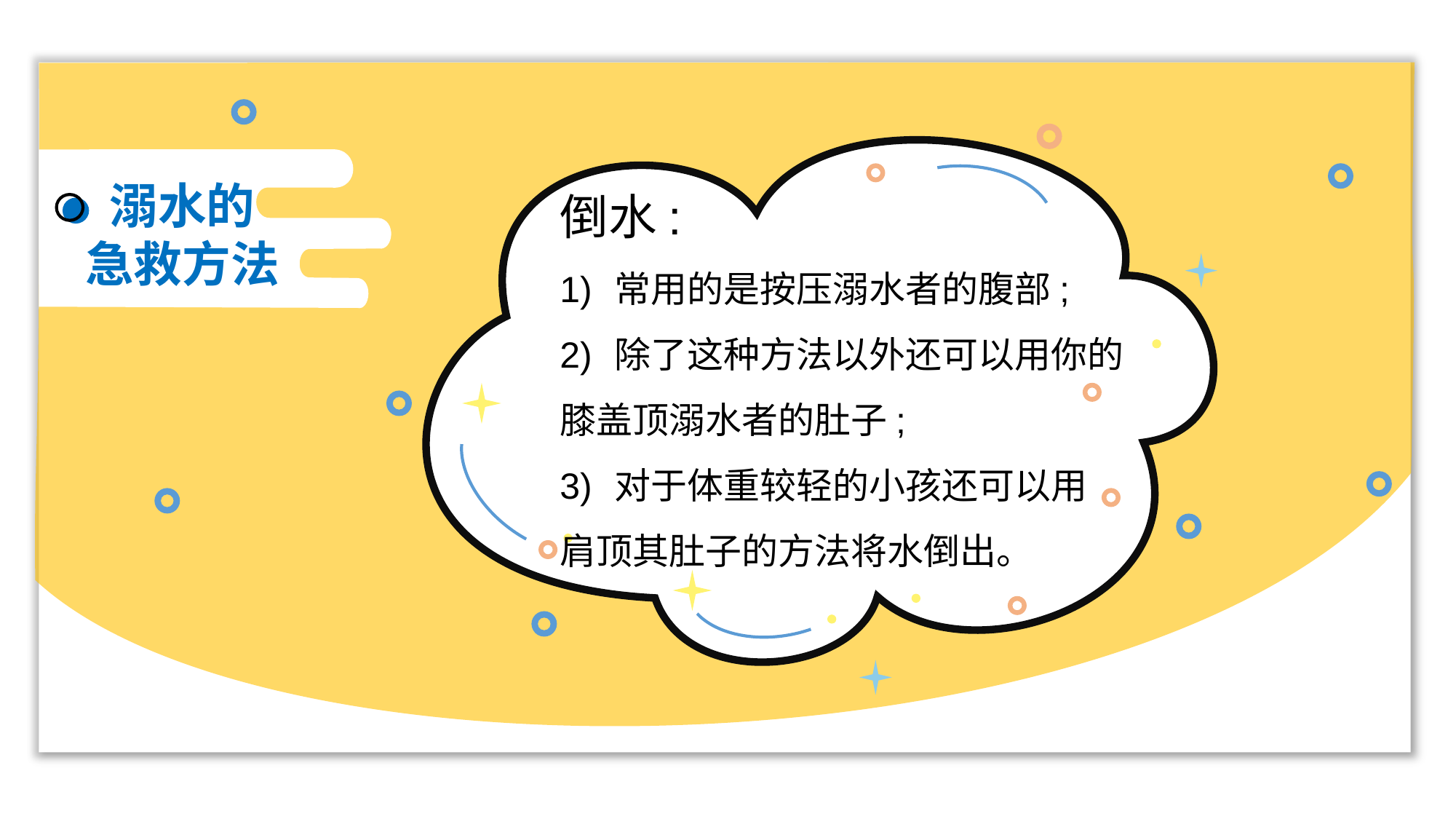

倒水:
常用的是按压溺水者的腹部;
除了这种方法以外还可以用你的
膝盖顶溺水者的肚子;
对于体重较轻的小孩还可以用
肩顶其肚子的方法将水倒出。

溺水的
急救方法